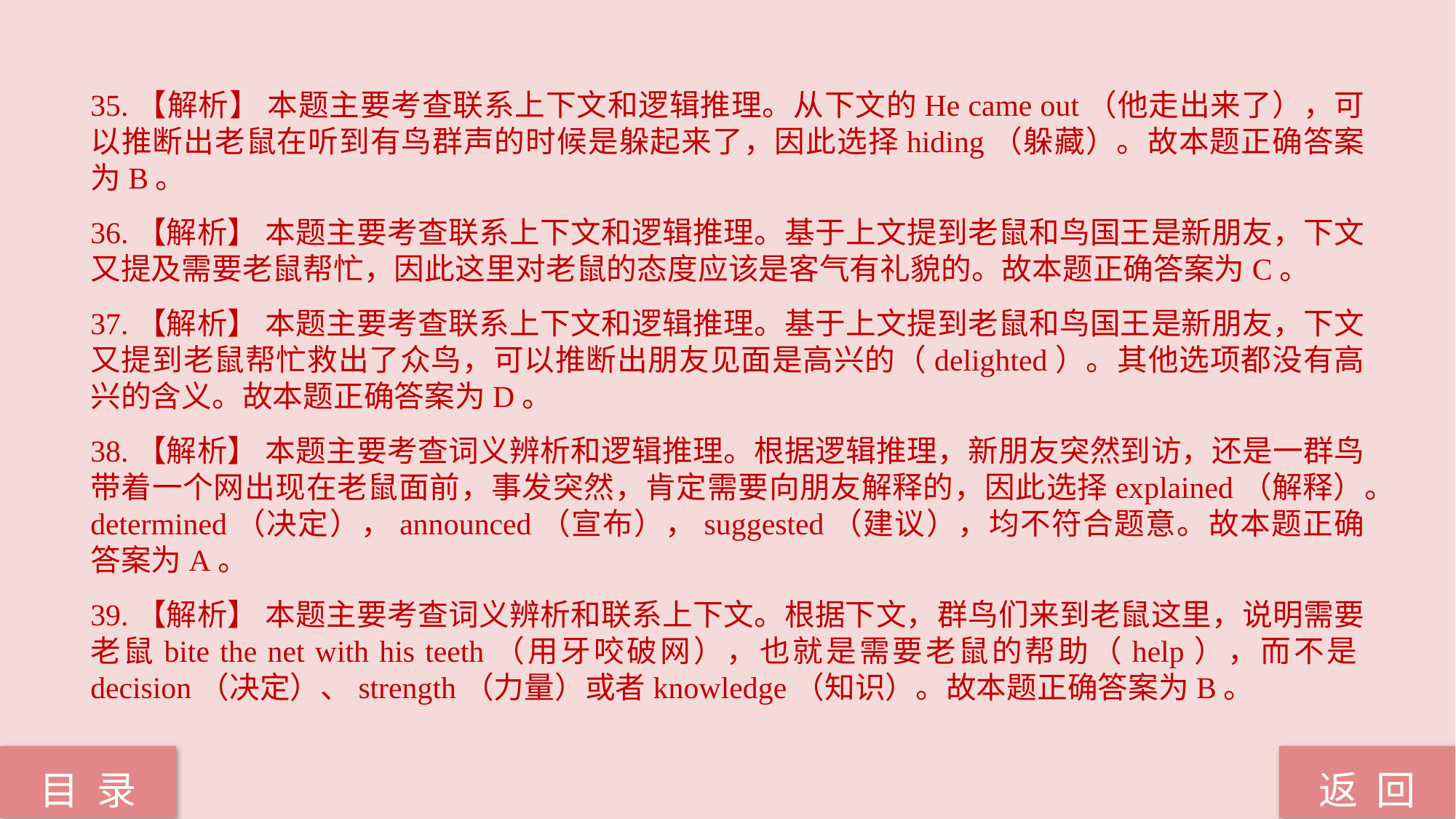

35.【解析】 本题主要考查联系上下文和逻辑推理。从下文的He came out（他走出来了），可以推断出老鼠在听到有鸟群声的时候是躲起来了，因此选择hiding（躲藏）。故本题正确答案为B。
36.【解析】 本题主要考查联系上下文和逻辑推理。基于上文提到老鼠和鸟国王是新朋友，下文又提及需要老鼠帮忙，因此这里对老鼠的态度应该是客气有礼貌的。故本题正确答案为C。
37.【解析】 本题主要考查联系上下文和逻辑推理。基于上文提到老鼠和鸟国王是新朋友，下文又提到老鼠帮忙救出了众鸟，可以推断出朋友见面是高兴的（delighted）。其他选项都没有高兴的含义。故本题正确答案为D。
38.【解析】 本题主要考查词义辨析和逻辑推理。根据逻辑推理，新朋友突然到访，还是一群鸟带着一个网出现在老鼠面前，事发突然，肯定需要向朋友解释的，因此选择explained（解释）。determined（决定），announced（宣布），suggested（建议），均不符合题意。故本题正确答案为A。
39.【解析】 本题主要考查词义辨析和联系上下文。根据下文，群鸟们来到老鼠这里，说明需要老鼠bite the net with his teeth（用牙咬破网），也就是需要老鼠的帮助（help），而不是decision（决定）、strength（力量）或者knowledge（知识）。故本题正确答案为B。
返  回